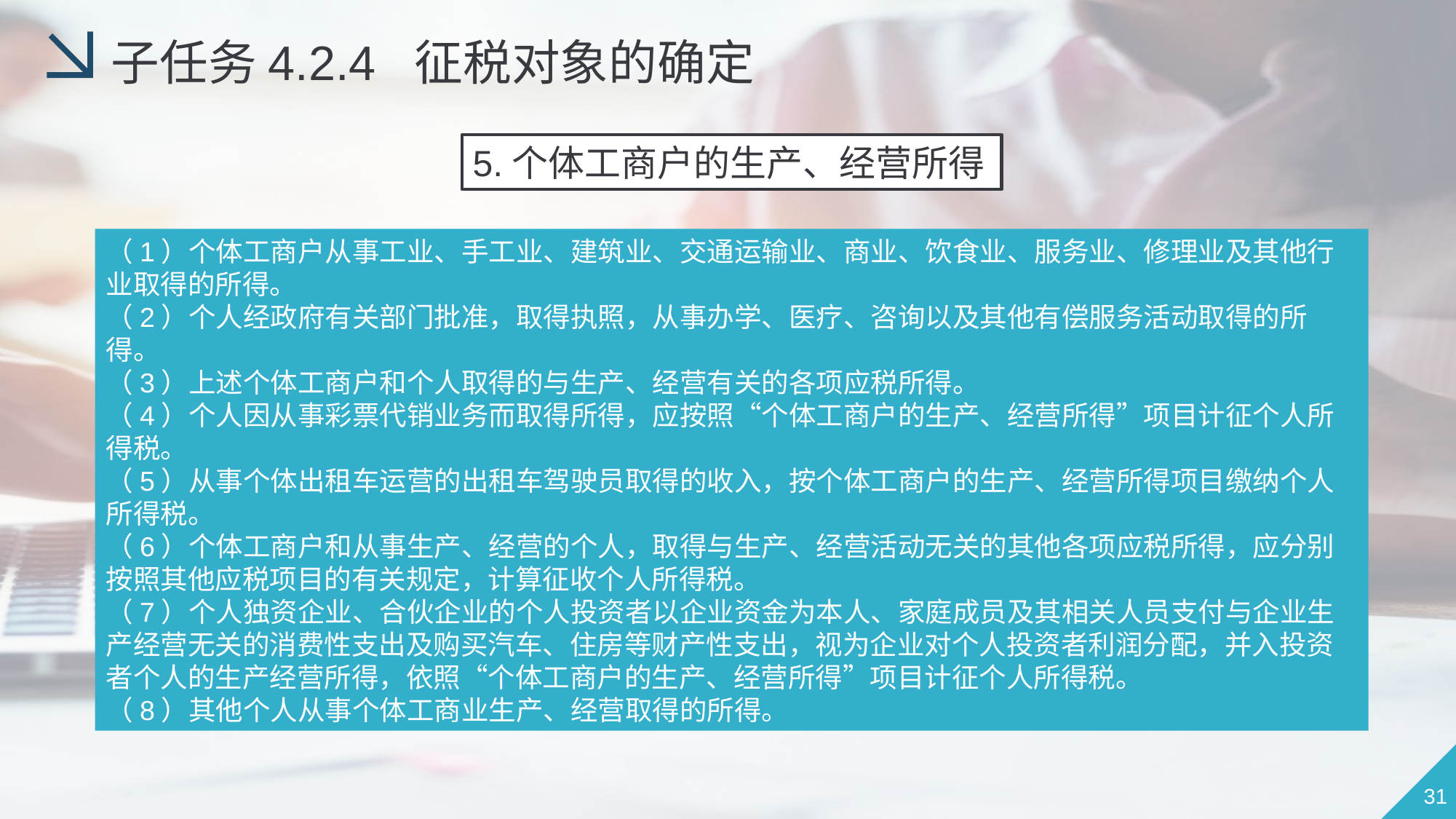

子任务4.2.4  征税对象的确定

5.个体工商户的生产、经营所得
（1）个体工商户从事工业、手工业、建筑业、交通运输业、商业、饮食业、服务业、修理业及其他行业取得的所得。
（2）个人经政府有关部门批准，取得执照，从事办学、医疗、咨询以及其他有偿服务活动取得的所得。
（3）上述个体工商户和个人取得的与生产、经营有关的各项应税所得。
（4）个人因从事彩票代销业务而取得所得，应按照“个体工商户的生产、经营所得”项目计征个人所得税。
（5）从事个体出租车运营的出租车驾驶员取得的收入，按个体工商户的生产、经营所得项目缴纳个人所得税。
（6）个体工商户和从事生产、经营的个人，取得与生产、经营活动无关的其他各项应税所得，应分别按照其他应税项目的有关规定，计算征收个人所得税。
（7）个人独资企业、合伙企业的个人投资者以企业资金为本人、家庭成员及其相关人员支付与企业生产经营无关的消费性支出及购买汽车、住房等财产性支出，视为企业对个人投资者利润分配，并入投资者个人的生产经营所得，依照“个体工商户的生产、经营所得”项目计征个人所得税。
（8）其他个人从事个体工商业生产、经营取得的所得。